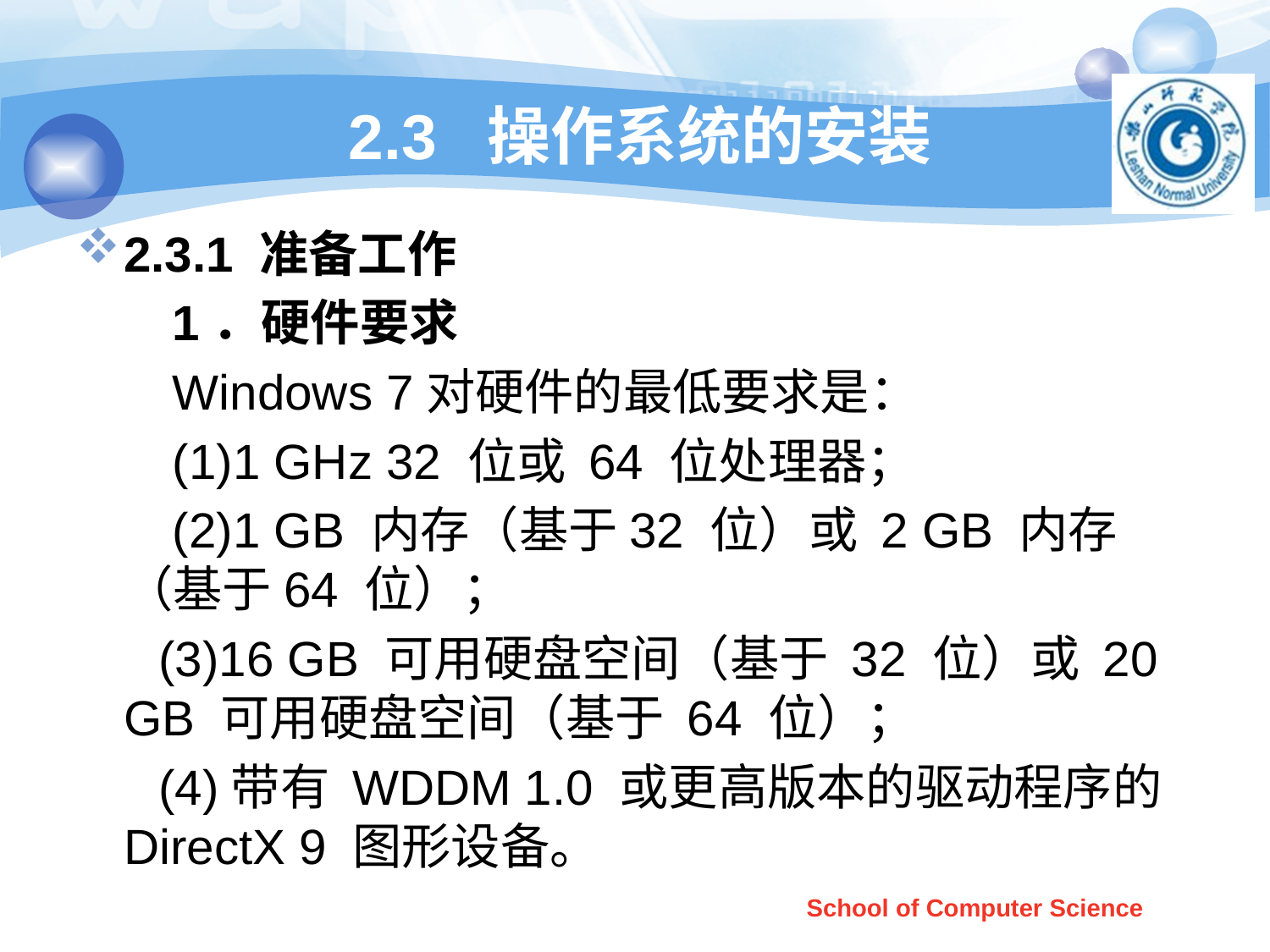

# 2.3  操作系统的安装
2.3.1 准备工作
       1．硬件要求
       Windows 7对硬件的最低要求是：
       (1)1 GHz 32 位或 64 位处理器；
       (2)1 GB 内存（基于32 位）或 2 GB 内存（基于64 位）；
      (3)16 GB 可用硬盘空间（基于 32 位）或 20 GB 可用硬盘空间（基于 64 位）；
      (4)带有 WDDM 1.0 或更高版本的驱动程序的 DirectX 9 图形设备。

School of Computer Science